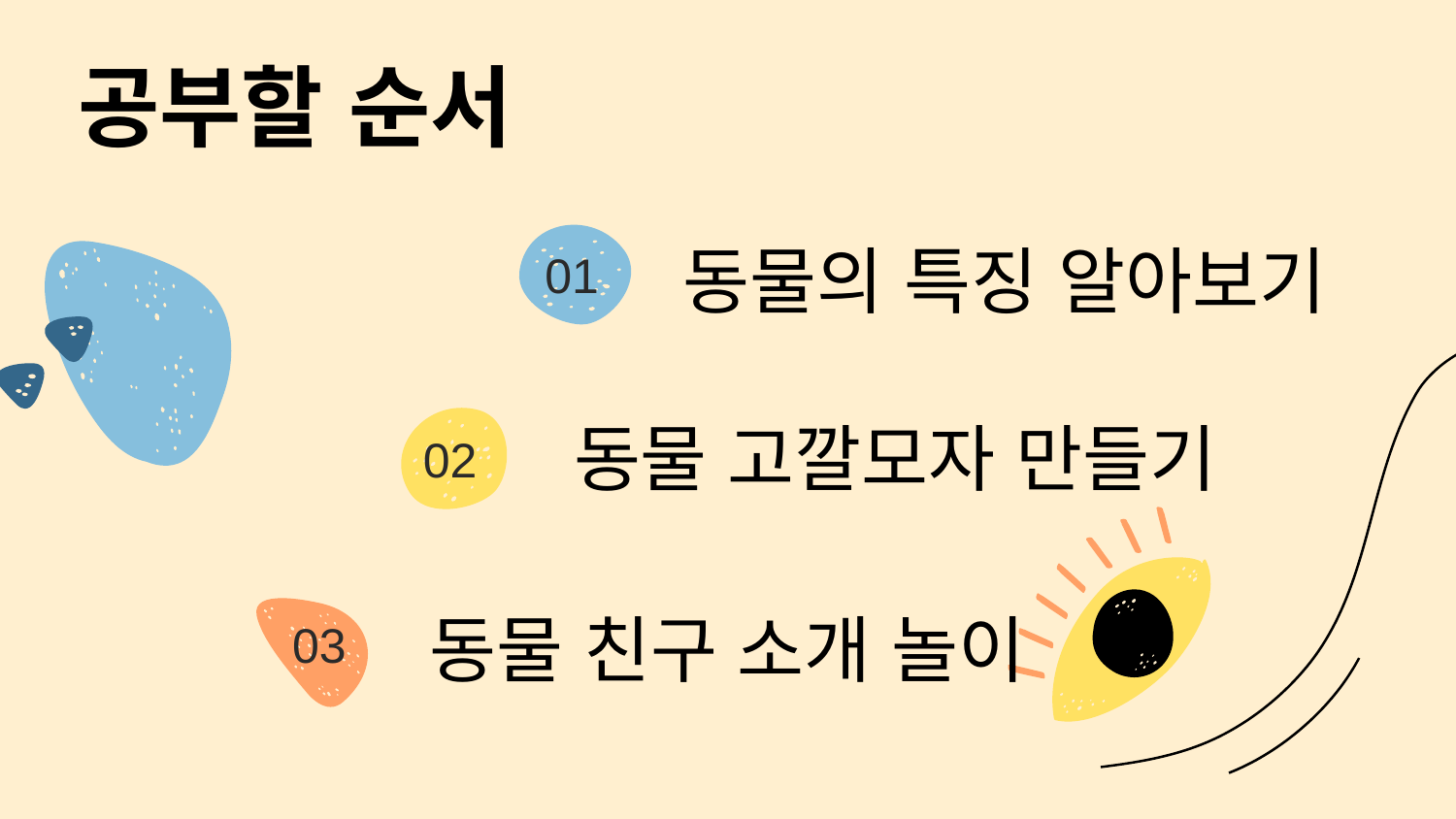

공부할 순서

동물의 특징 알아보기
# 01
동물 고깔모자 만들기

02
동물 친구 소개 놀이
03